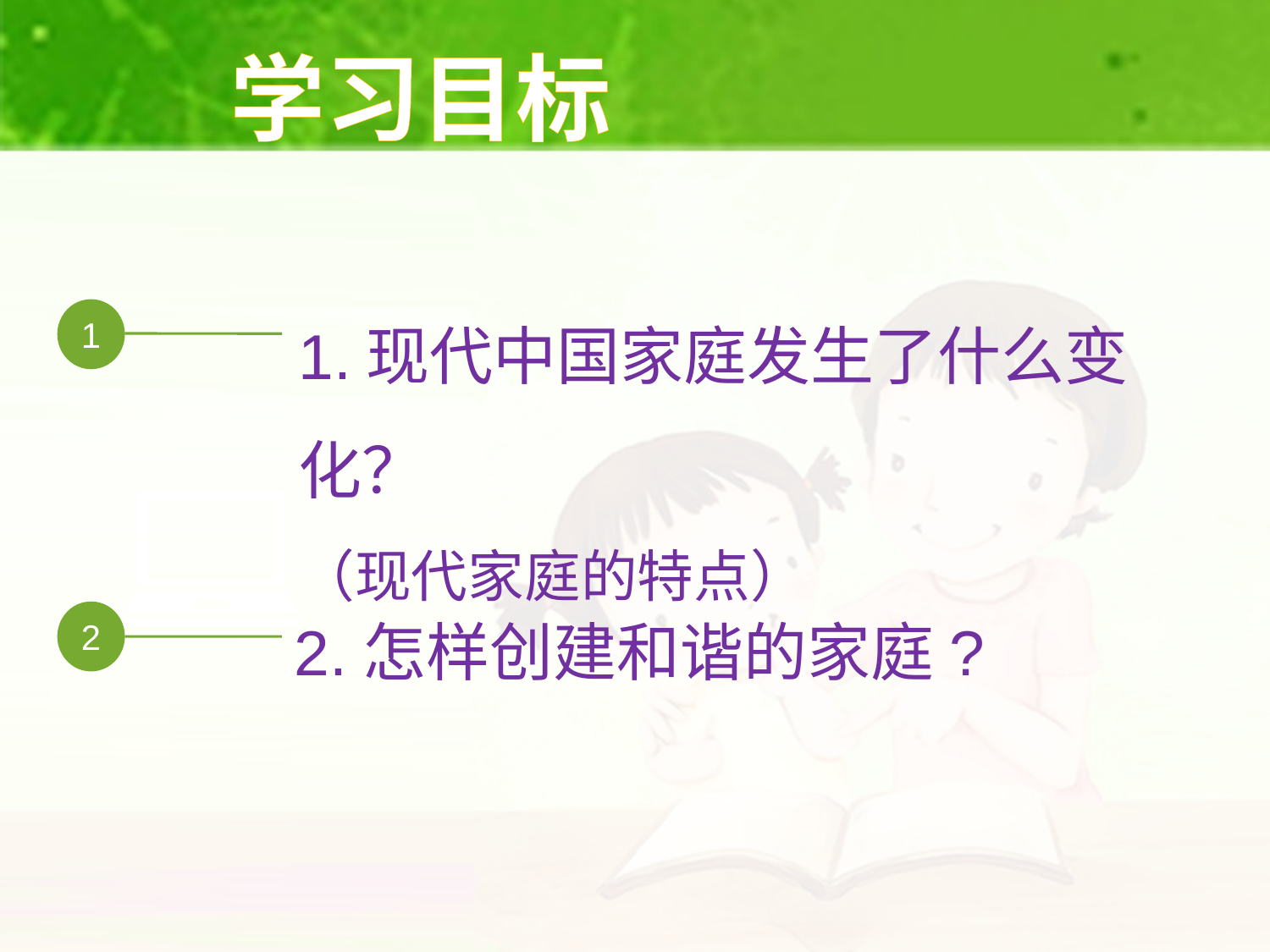

学习目标

1.现代中国家庭发生了什么变化？
（现代家庭的特点）
1

2.怎样创建和谐的家庭?

2